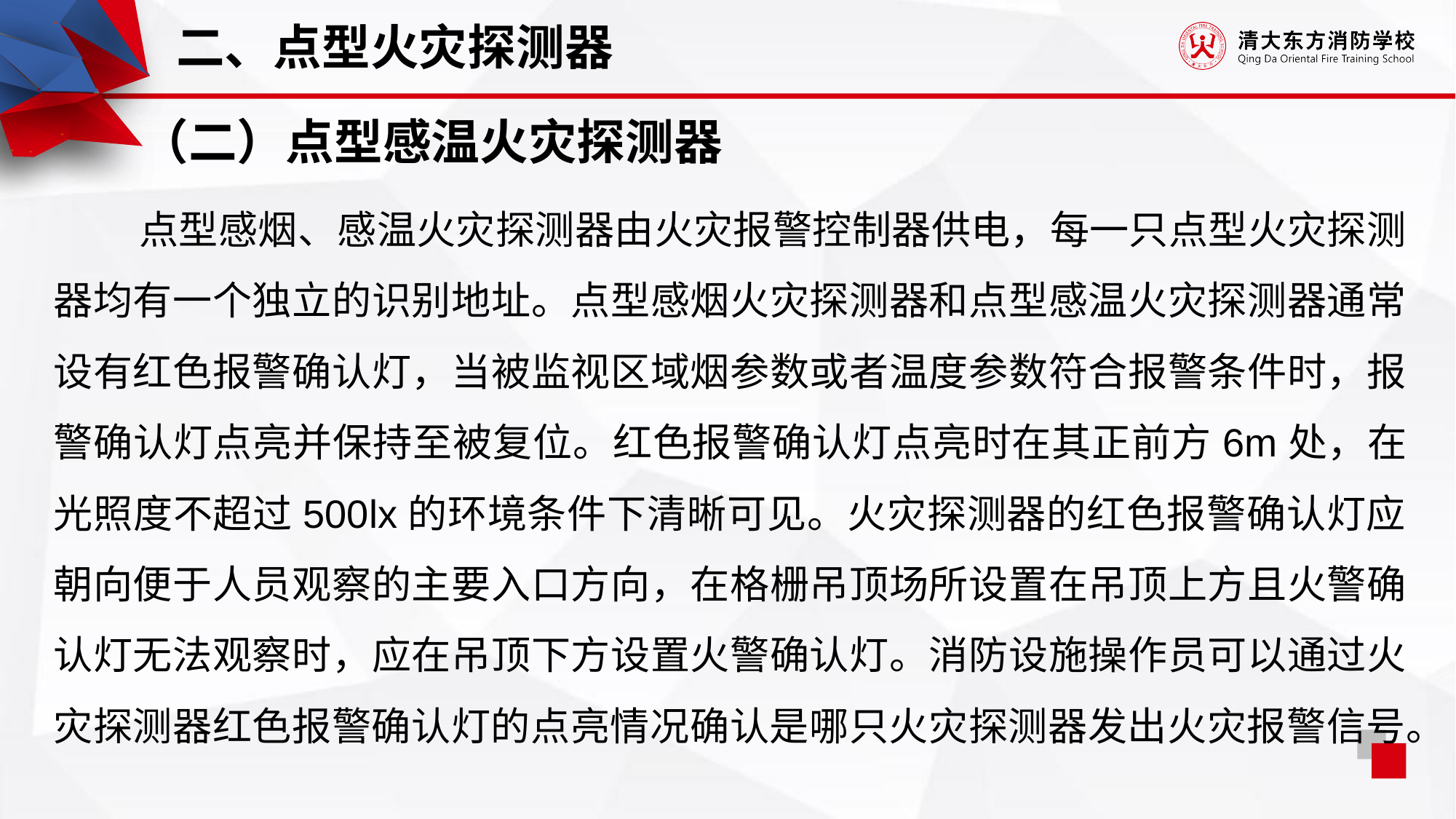

二、点型火灾探测器

（二）点型感温火灾探测器
点型感烟、感温火灾探测器由火灾报警控制器供电，每一只点型火灾探测器均有一个独立的识别地址。点型感烟火灾探测器和点型感温火灾探测器通常设有红色报警确认灯，当被监视区域烟参数或者温度参数符合报警条件时，报警确认灯点亮并保持至被复位。红色报警确认灯点亮时在其正前方6m处，在光照度不超过500lx的环境条件下清晰可见。火灾探测器的红色报警确认灯应朝向便于人员观察的主要入口方向，在格栅吊顶场所设置在吊顶上方且火警确认灯无法观察时，应在吊顶下方设置火警确认灯。消防设施操作员可以通过火灾探测器红色报警确认灯的点亮情况确认是哪只火灾探测器发出火灾报警信号。